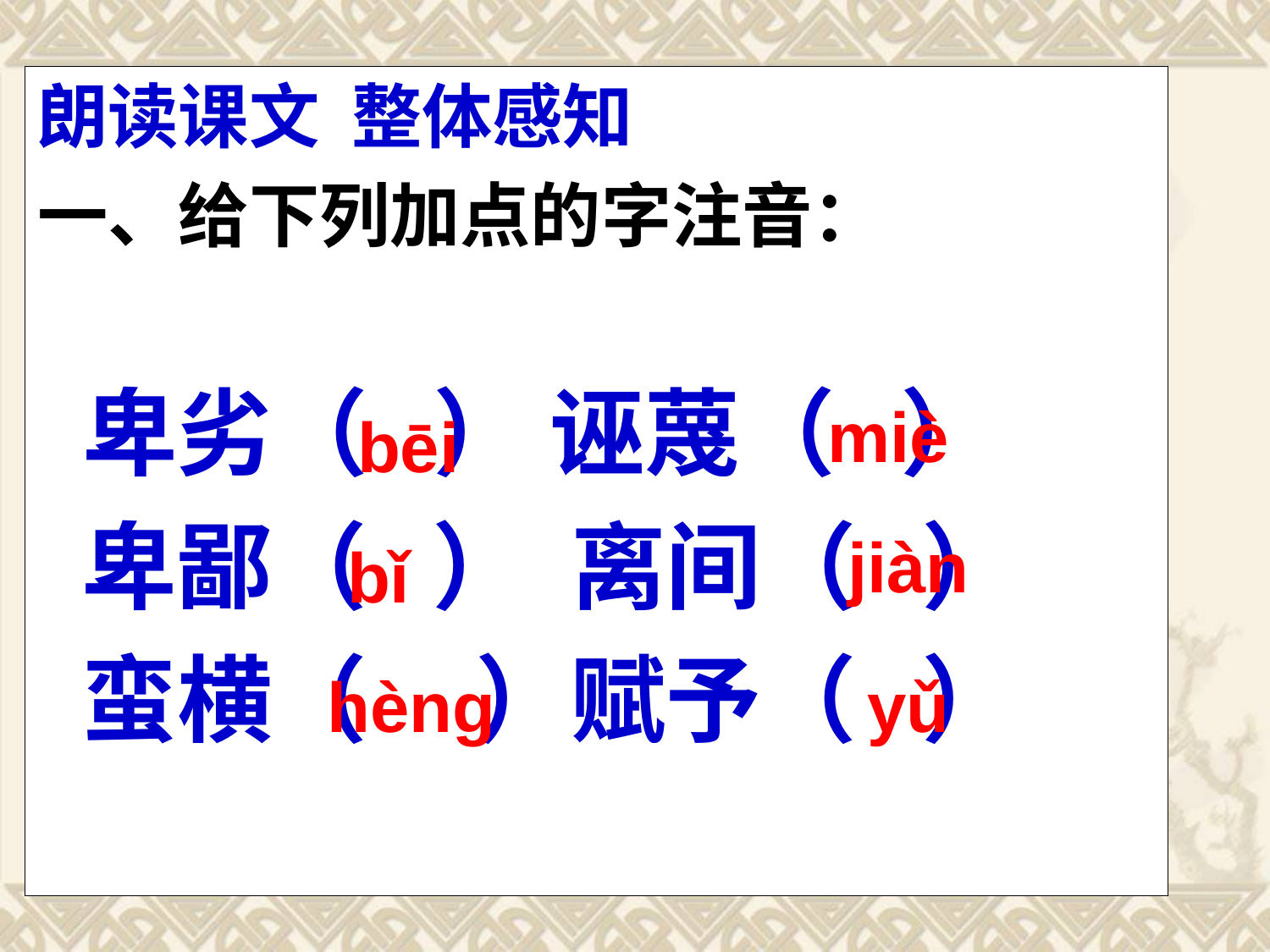

#
朗读课文  整体感知
一、给下列加点的字注音：

   卑劣（   ） 诬蔑（   ）
 卑鄙（   ）  离间（   ）
 蛮横（     ）赋予（   ）
miè
bēi
jiàn
bǐ
hèng
yǔ